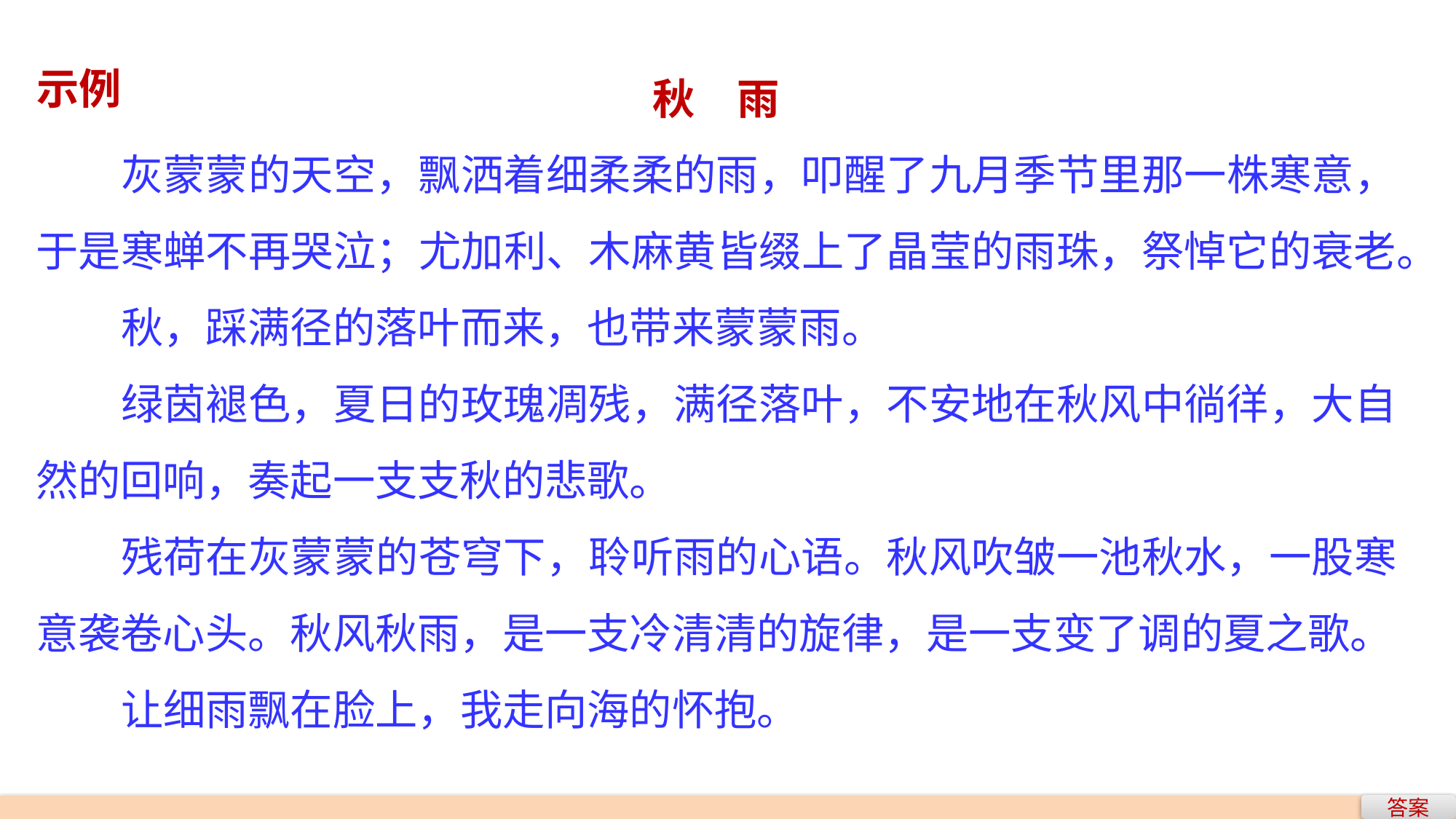

秋　雨
灰蒙蒙的天空，飘洒着细柔柔的雨，叩醒了九月季节里那一株寒意，于是寒蝉不再哭泣；尤加利、木麻黄皆缀上了晶莹的雨珠，祭悼它的衰老。
秋，踩满径的落叶而来，也带来蒙蒙雨。
绿茵褪色，夏日的玫瑰凋残，满径落叶，不安地在秋风中徜徉，大自然的回响，奏起一支支秋的悲歌。
残荷在灰蒙蒙的苍穹下，聆听雨的心语。秋风吹皱一池秋水，一股寒意袭卷心头。秋风秋雨，是一支冷清清的旋律，是一支变了调的夏之歌。
让细雨飘在脸上，我走向海的怀抱。
示例
答案